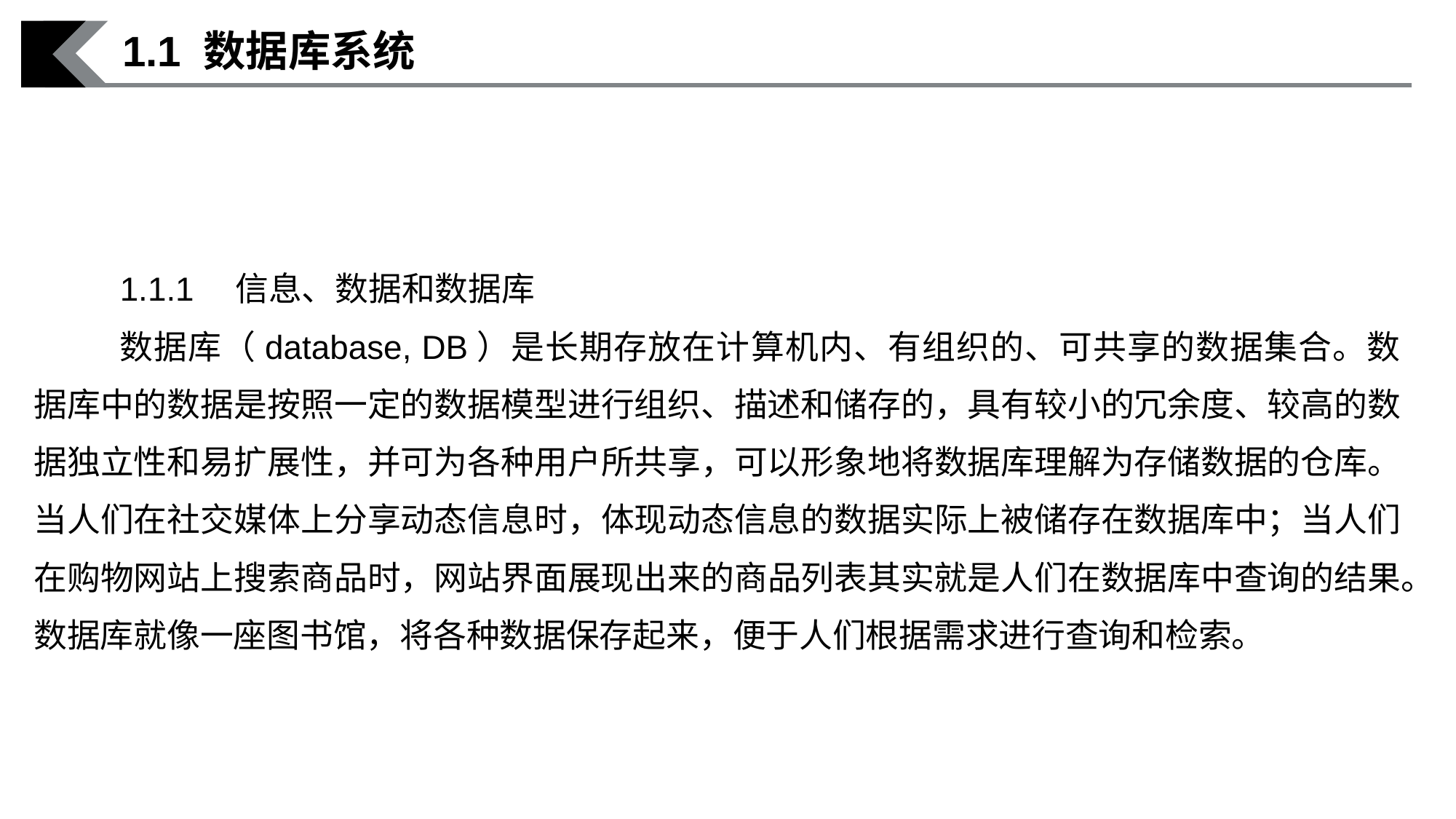

1.1 数据库系统
1.1.1　信息、数据和数据库
数据库（database, DB）是长期存放在计算机内、有组织的、可共享的数据集合。数据库中的数据是按照一定的数据模型进行组织、描述和储存的，具有较小的冗余度、较高的数据独立性和易扩展性，并可为各种用户所共享，可以形象地将数据库理解为存储数据的仓库。当人们在社交媒体上分享动态信息时，体现动态信息的数据实际上被储存在数据库中；当人们在购物网站上搜索商品时，网站界面展现出来的商品列表其实就是人们在数据库中查询的结果。数据库就像一座图书馆，将各种数据保存起来，便于人们根据需求进行查询和检索。